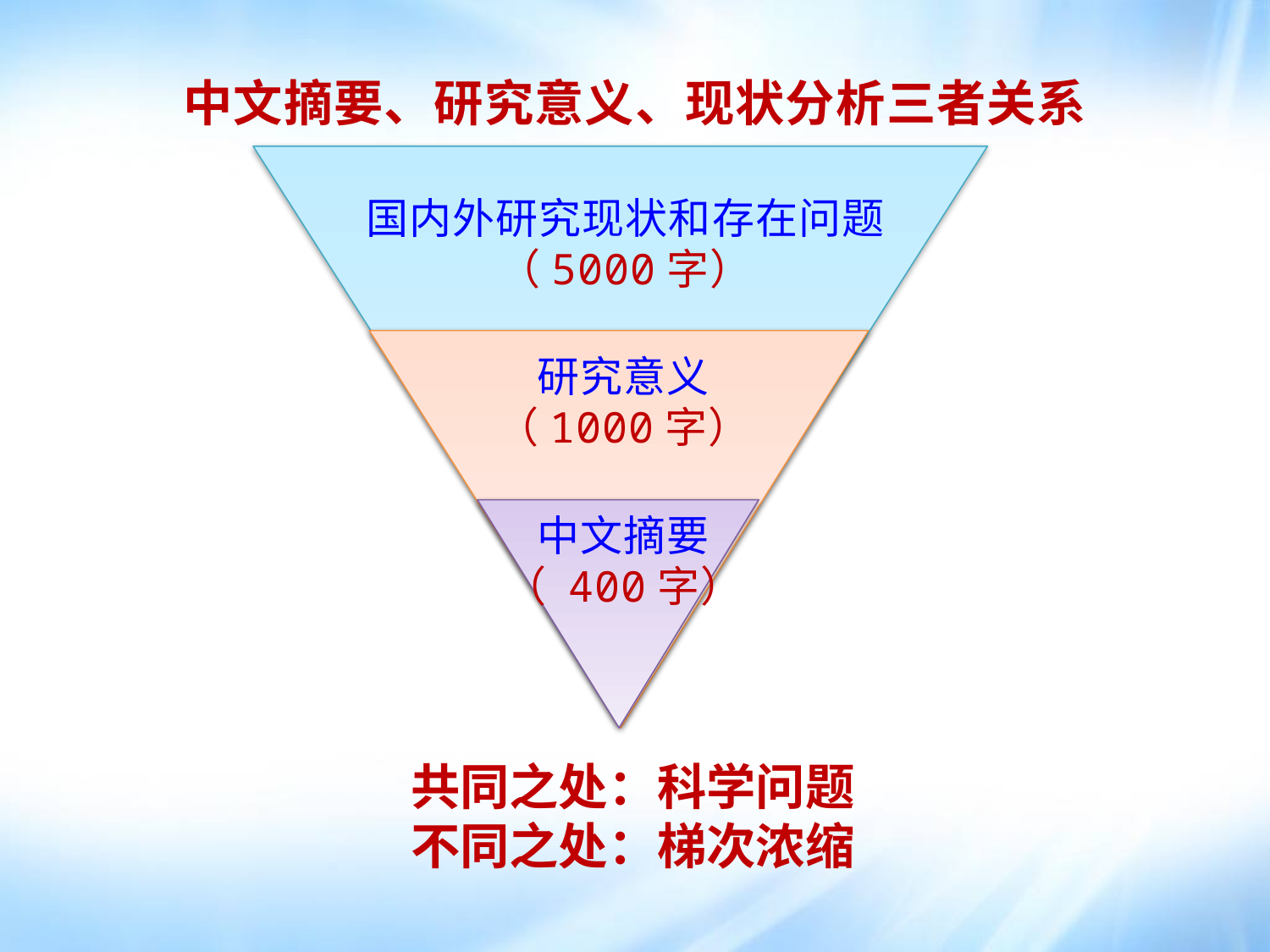

中文摘要、研究意义、现状分析三者关系

国内外研究现状和存在问题
（5000字）

研究意义
（1000字）

中文摘要
（ 400字）
共同之处：科学问题
不同之处：梯次浓缩